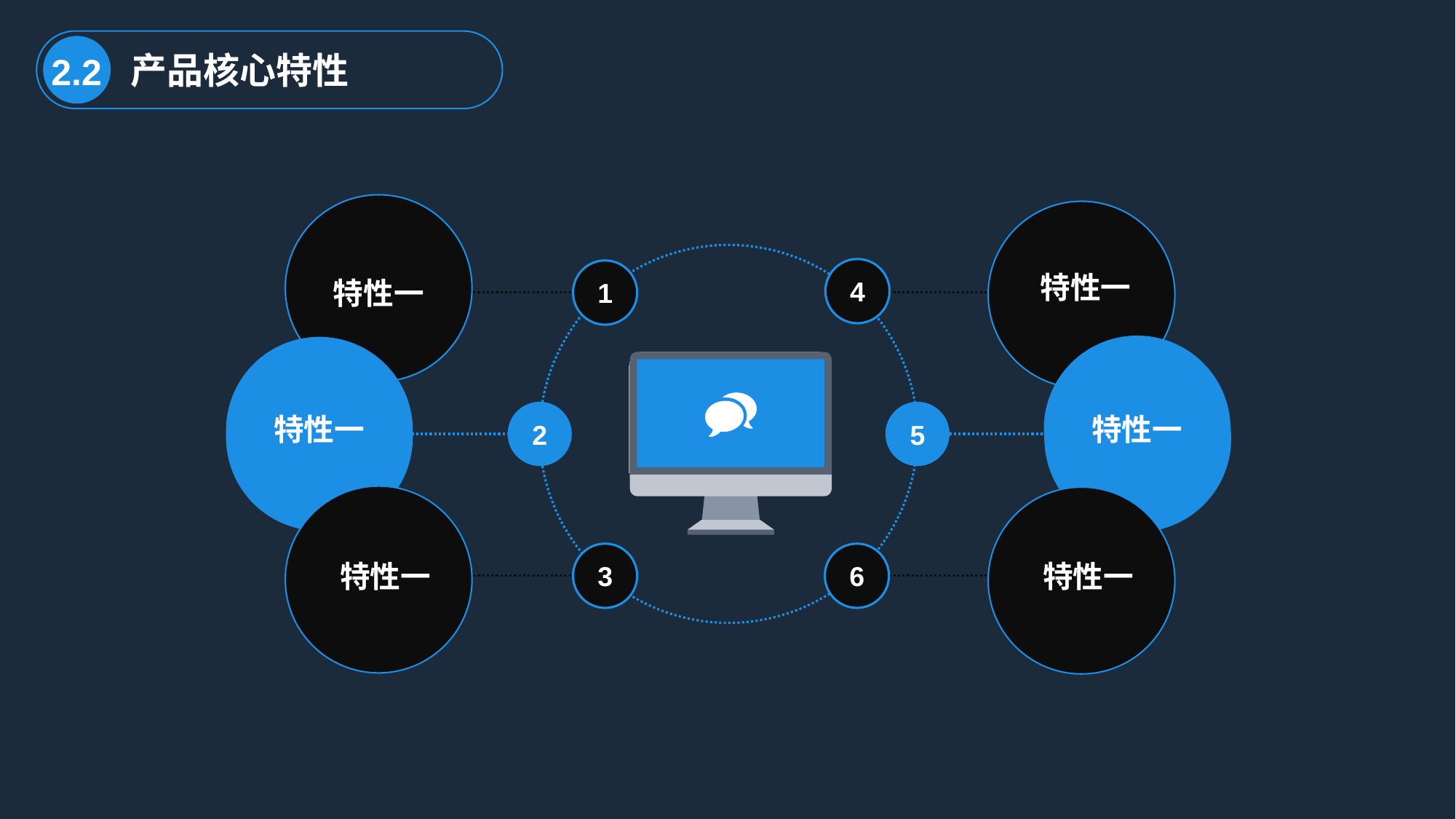

产品核心特性
2.2

4
1
特性一
特性一

2
5
特性一
特性一

3
6
特性一
特性一